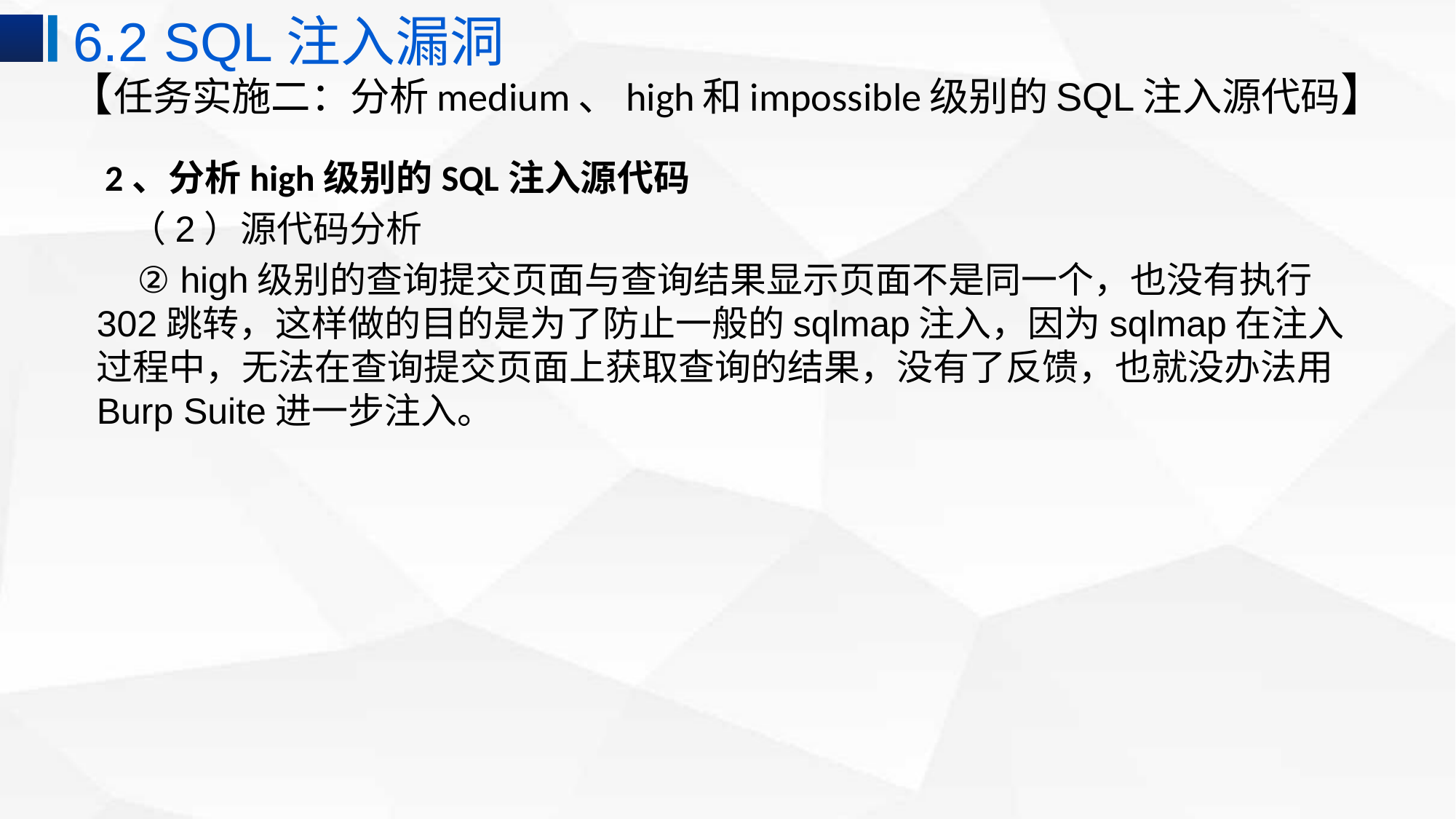

6.2 SQL注入漏洞

# 【任务实施二：分析medium、high和impossible级别的SQL注入源代码】
 2、分析high级别的SQL注入源代码
   （2）源代码分析
    ② high级别的查询提交页面与查询结果显示页面不是同一个，也没有执行302跳转，这样做的目的是为了防止一般的sqlmap注入，因为sqlmap在注入过程中，无法在查询提交页面上获取查询的结果，没有了反馈，也就没办法用Burp Suite进一步注入。